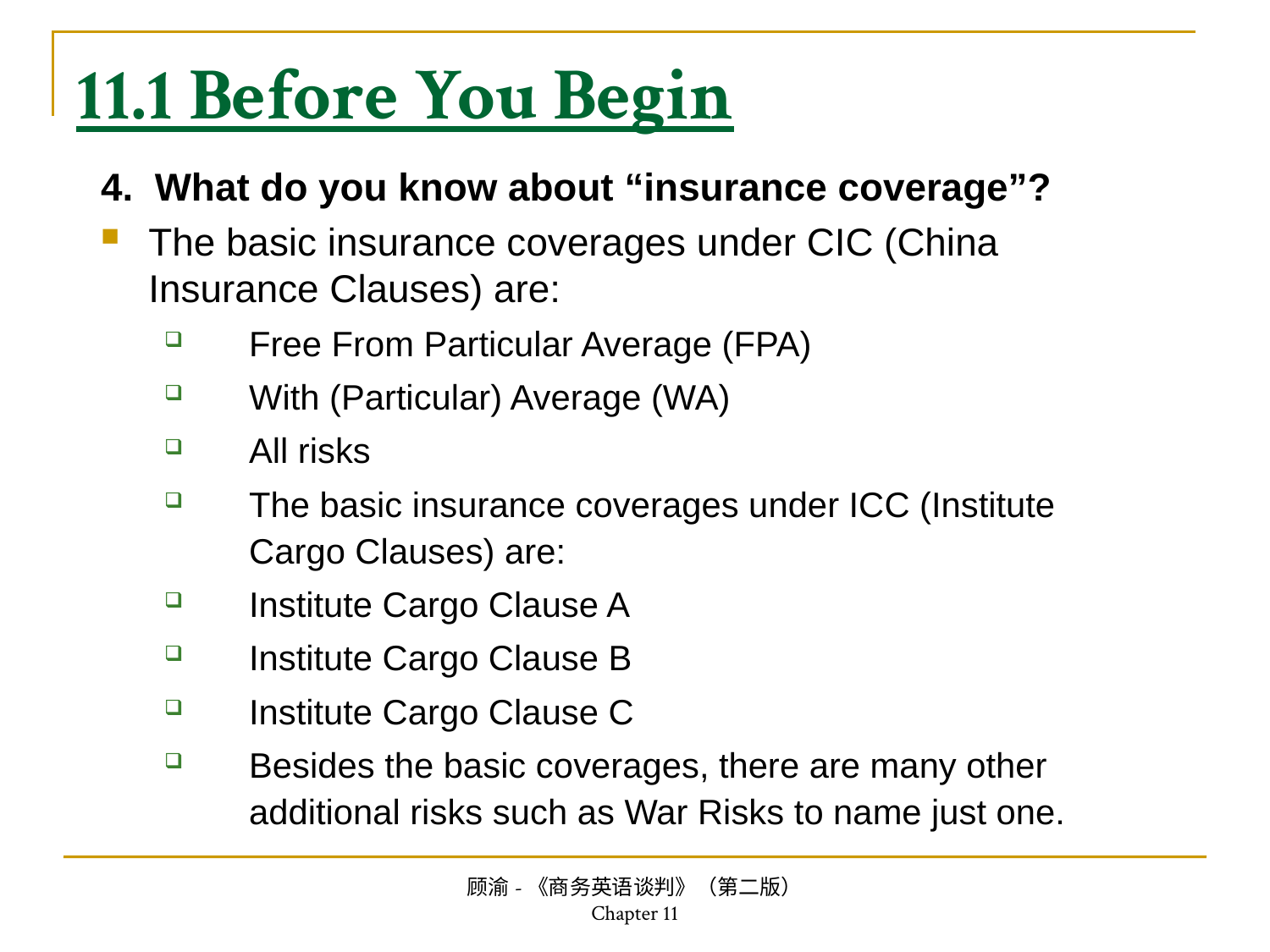

# 11.1 Before You Begin
4.  What do you know about “insurance coverage”?
The basic insurance coverages under CIC (China Insurance Clauses) are:
Free From Particular Average (FPA)
With (Particular) Average (WA)
All risks
The basic insurance coverages under ICC (Institute Cargo Clauses) are:
Institute Cargo Clause A
Institute Cargo Clause B
Institute Cargo Clause C
Besides the basic coverages, there are many other additional risks such as War Risks to name just one.

9
顾渝-《商务英语谈判》（第二版） Chapter 11